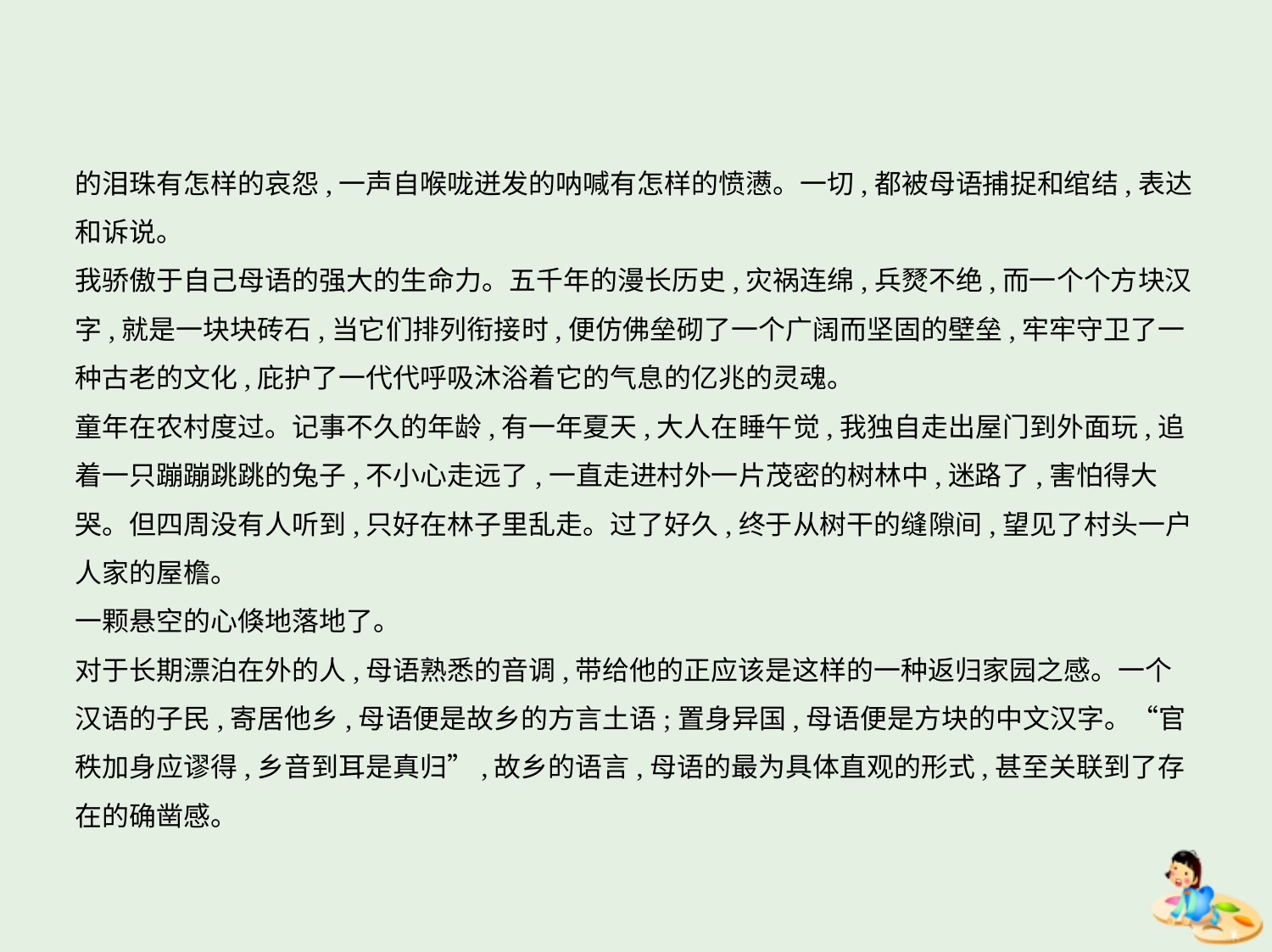

的泪珠有怎样的哀怨,一声自喉咙迸发的呐喊有怎样的愤懑。一切,都被母语捕捉和绾结,表达
和诉说。
我骄傲于自己母语的强大的生命力。五千年的漫长历史,灾祸连绵,兵燹不绝,而一个个方块汉
字,就是一块块砖石,当它们排列衔接时,便仿佛垒砌了一个广阔而坚固的壁垒,牢牢守卫了一
种古老的文化,庇护了一代代呼吸沐浴着它的气息的亿兆的灵魂。
童年在农村度过。记事不久的年龄,有一年夏天,大人在睡午觉,我独自走出屋门到外面玩,追
着一只蹦蹦跳跳的兔子,不小心走远了,一直走进村外一片茂密的树林中,迷路了,害怕得大
哭。但四周没有人听到,只好在林子里乱走。过了好久,终于从树干的缝隙间,望见了村头一户
人家的屋檐。
一颗悬空的心倏地落地了。
对于长期漂泊在外的人,母语熟悉的音调,带给他的正应该是这样的一种返归家园之感。一个
汉语的子民,寄居他乡,母语便是故乡的方言土语;置身异国,母语便是方块的中文汉字。“官
秩加身应谬得,乡音到耳是真归”,故乡的语言,母语的最为具体直观的形式,甚至关联到了存
在的确凿感。